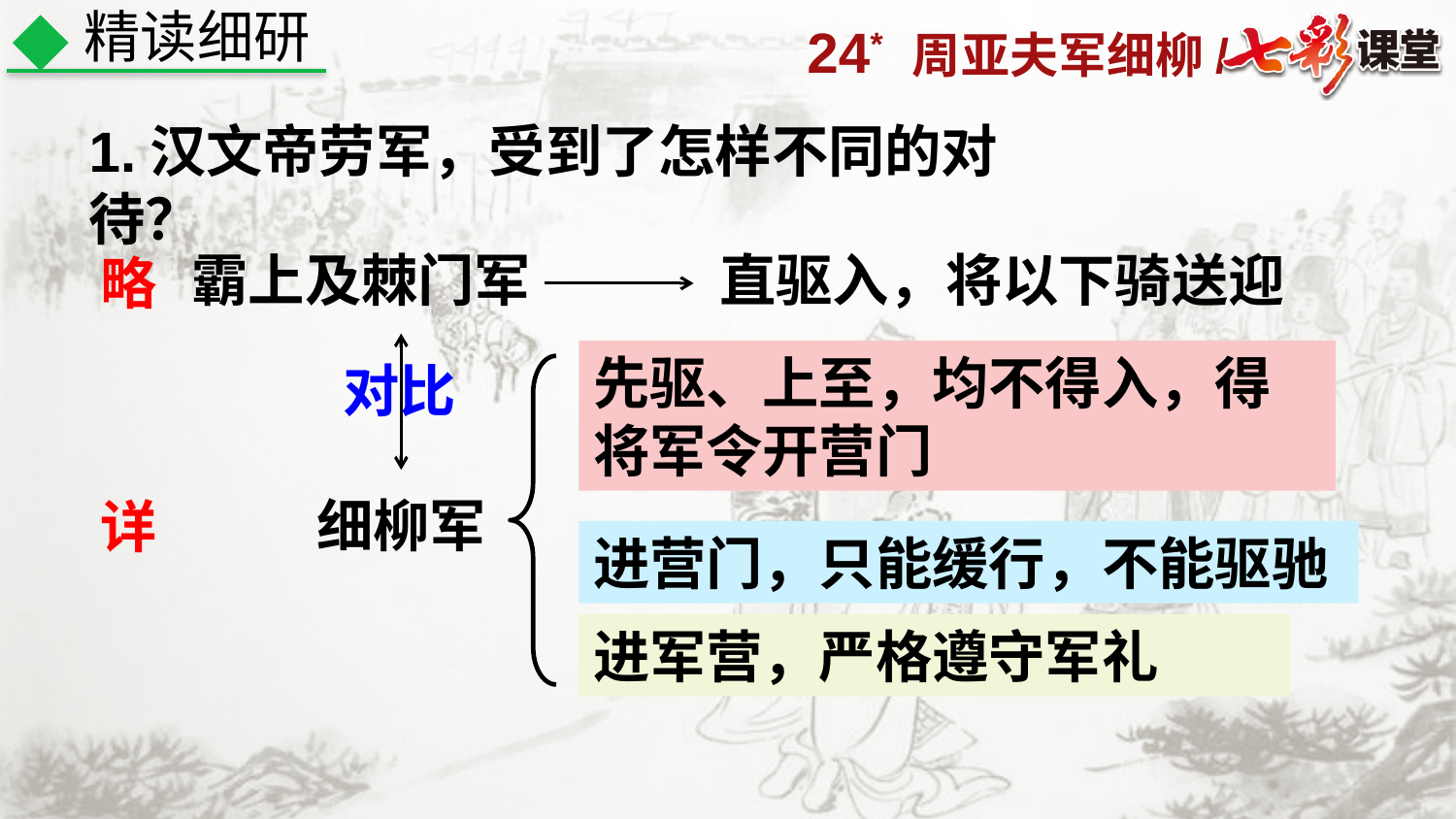

精读细研

1.汉文帝劳军，受到了怎样不同的对待？
霸上及棘门军
直驱入，将以下骑送迎
略
先驱、上至，均不得入，得将军令开营门
对比

细柳军
详
进营门，只能缓行，不能驱驰
进军营，严格遵守军礼